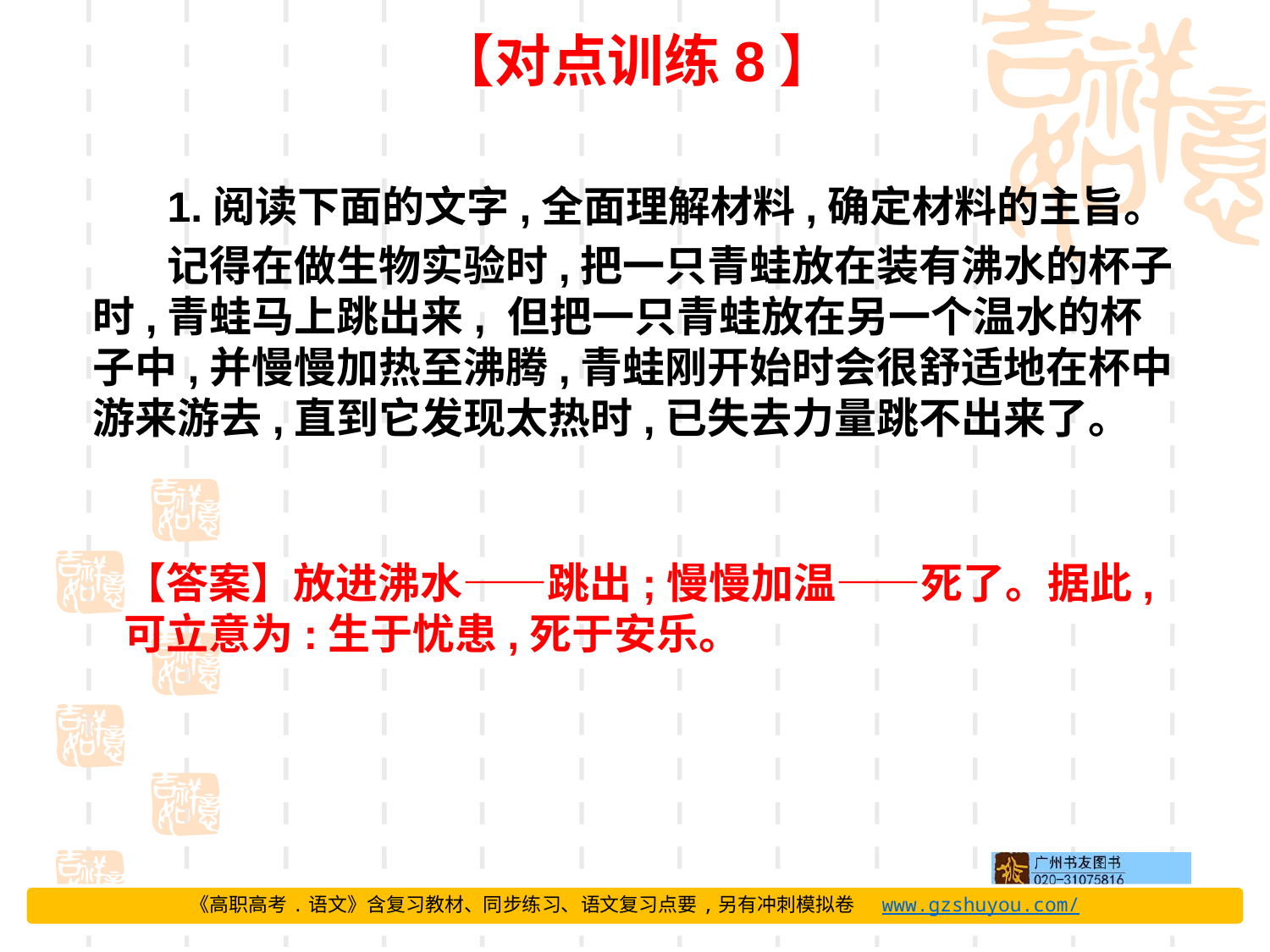

【对点训练8】

1.阅读下面的文字,全面理解材料,确定材料的主旨。
记得在做生物实验时,把一只青蛙放在装有沸水的杯子时,青蛙马上跳出来, 但把一只青蛙放在另一个温水的杯子中,并慢慢加热至沸腾,青蛙刚开始时会很舒适地在杯中游来游去,直到它发现太热时,已失去力量跳不出来了。
【答案】放进沸水——跳出;慢慢加温——死了。据此,可立意为:生于忧患,死于安乐。